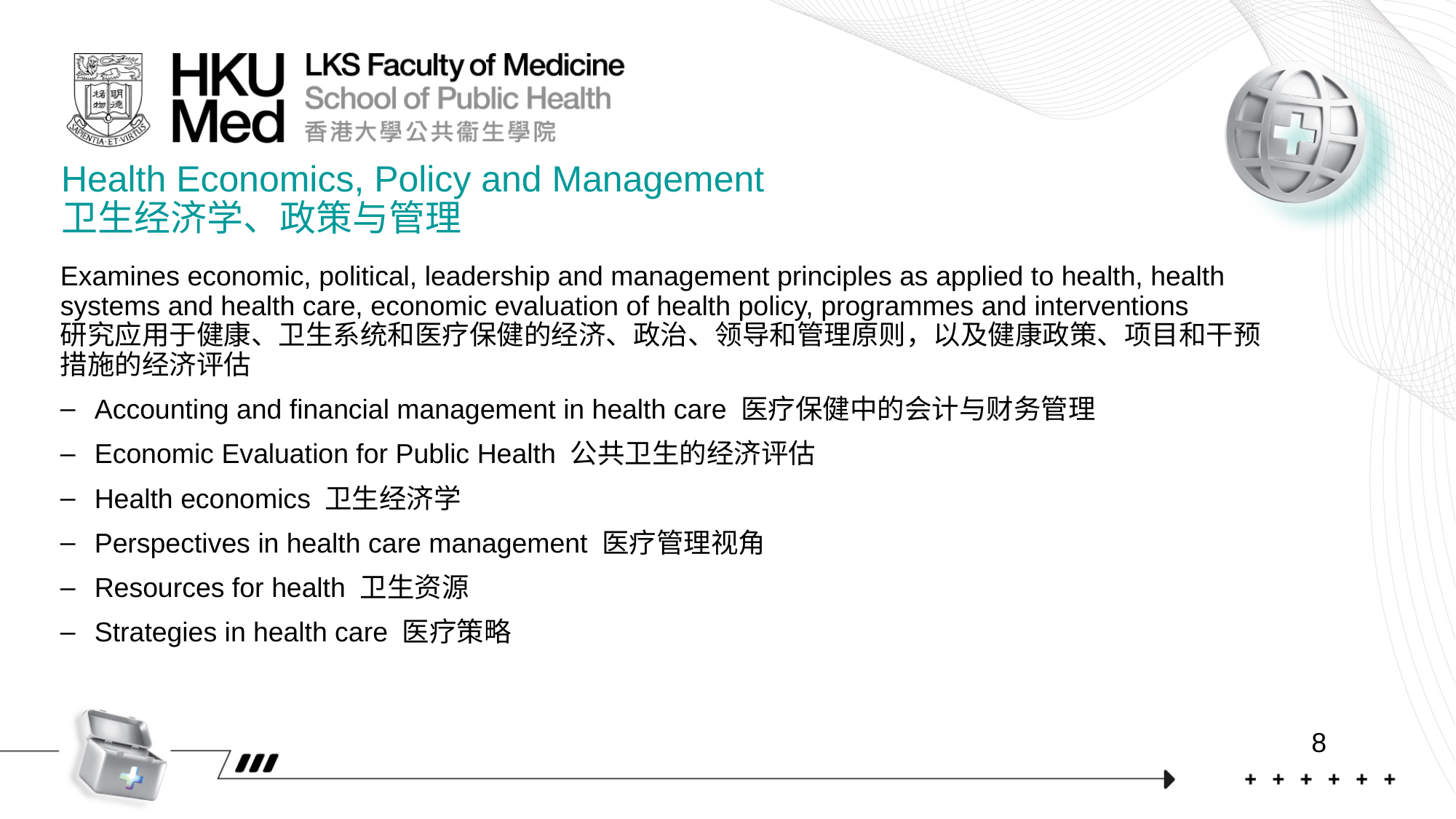

Health Economics, Policy and Management
卫生经济学、政策与管理
Examines economic, political, leadership and management principles as applied to health, health systems and health care, economic evaluation of health policy, programmes and interventions
研究应用于健康、卫生系统和医疗保健的经济、政治、领导和管理原则，以及健康政策、项目和干预措施的经济评估
Accounting and financial management in health care 医疗保健中的会计与财务管理
Economic Evaluation for Public Health 公共卫生的经济评估
Health economics 卫生经济学
Perspectives in health care management 医疗管理视角
Resources for health 卫生资源
Strategies in health care 医疗策略
8